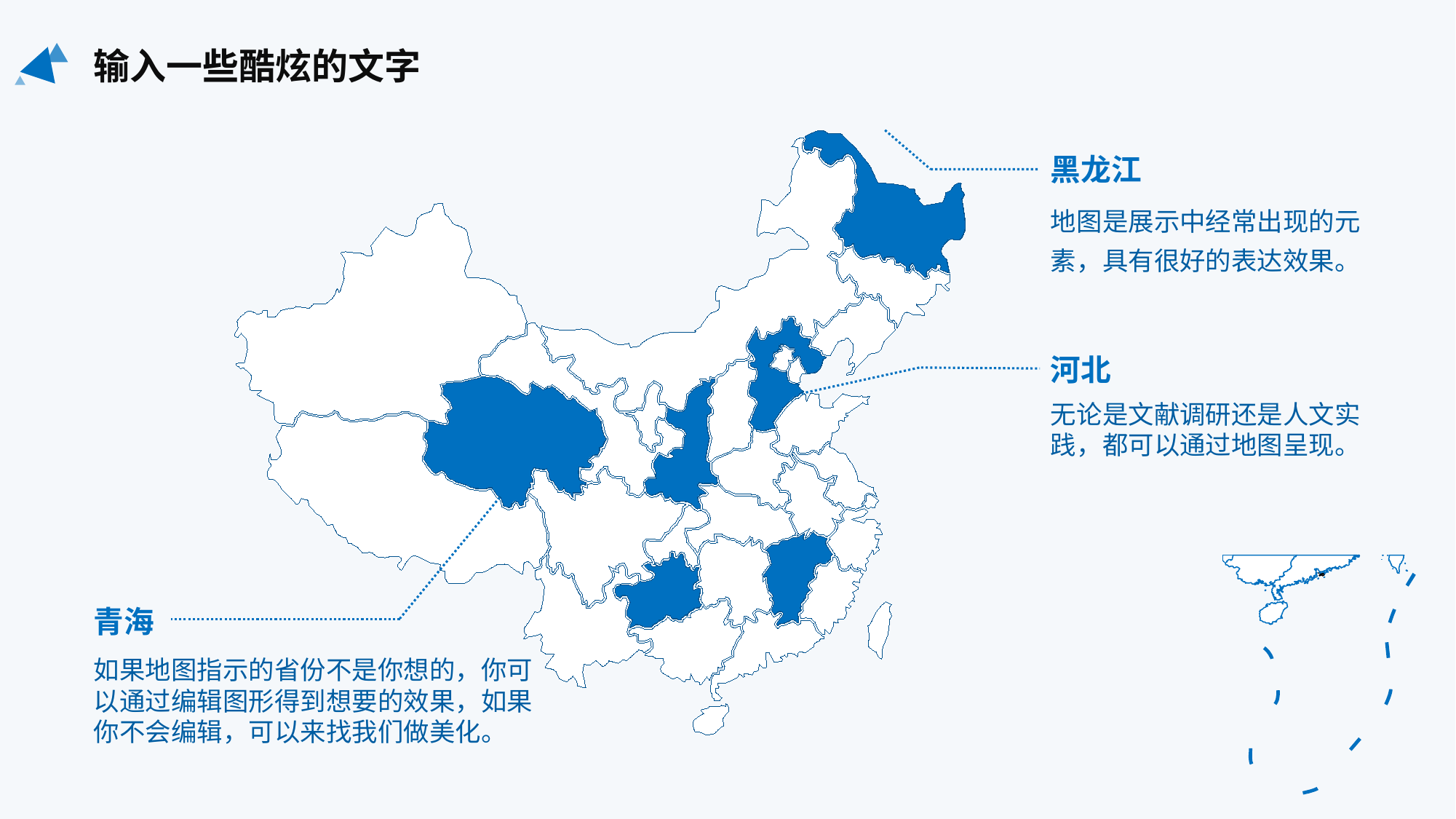

输入一些酷炫的文字

黑龙江
地图是展示中经常出现的元素，具有很好的表达效果。

河北

无论是文献调研还是人文实践，都可以通过地图呈现。

青海

如果地图指示的省份不是你想的，你可以通过编辑图形得到想要的效果，如果你不会编辑，可以来找我们做美化。